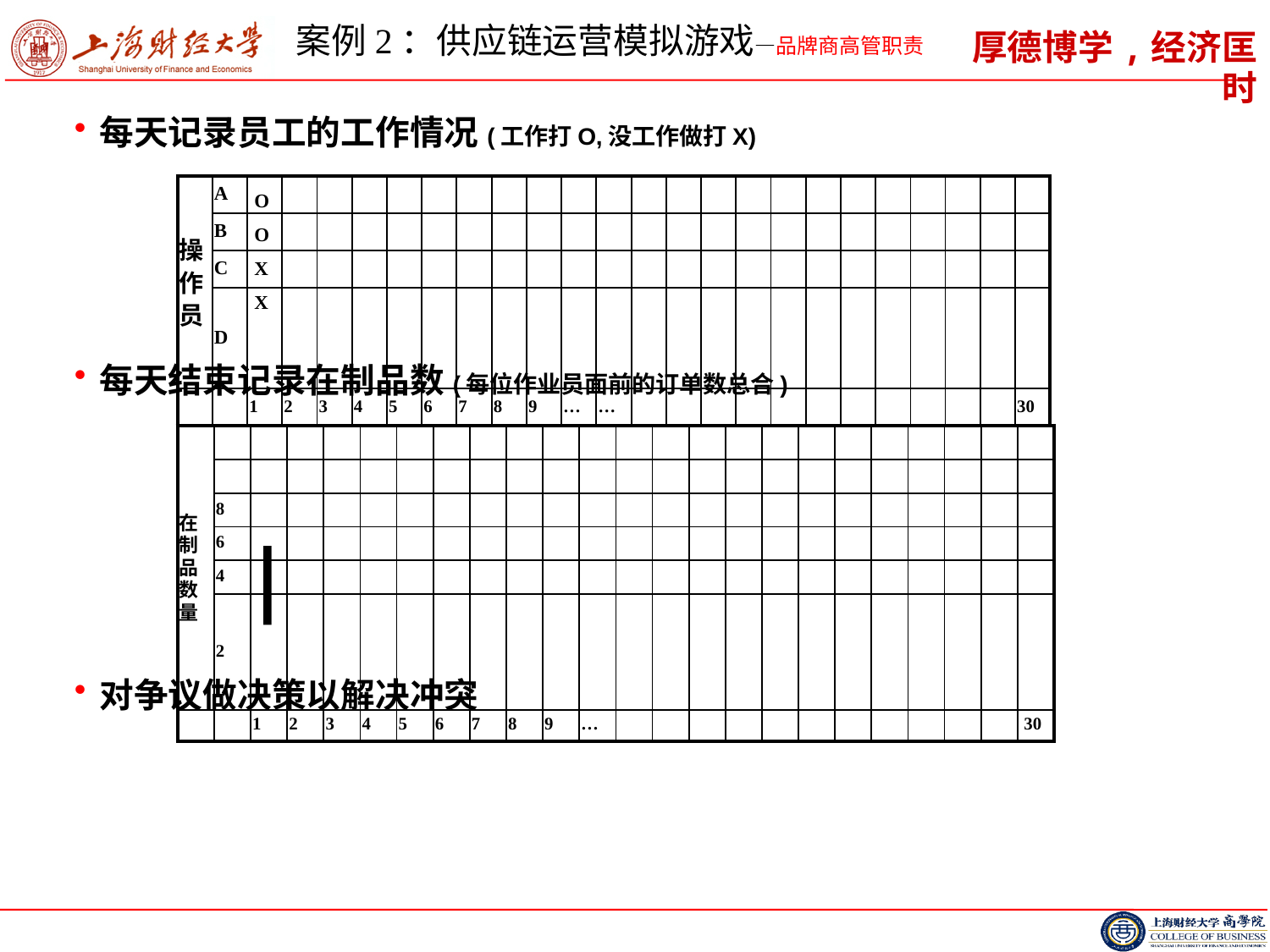

# 案例2：供应链运营模拟游戏—品牌商高管职责
每天记录员工的工作情况(工作打O,没工作做打X)

每天结束记录在制品数(每位作业员面前的订单数总合)

对争议做决策以解决冲突
| 操作员 | A |  |  |  |  |  |  |  |  |  |  |  |  |  |  |  |  |  |  |  |  |  |  |  |
| --- | --- | --- | --- | --- | --- | --- | --- | --- | --- | --- | --- | --- | --- | --- | --- | --- | --- | --- | --- | --- | --- | --- | --- | --- |
|  | B |  |  |  |  |  |  |  |  |  |  |  |  |  |  |  |  |  |  |  |  |  |  |  |
|  | C |  |  |  |  |  |  |  |  |  |  |  |  |  |  |  |  |  |  |  |  |  |  |  |
|  | D |  |  |  |  |  |  |  |  |  |  |  |  |  |  |  |  |  |  |  |  |  |  |  |
|  |  | 1 | 2 | 3 | 4 | 5 | 6 | 7 | 8 | 9 | … | … |  |  |  |  |  |  |  |  |  |  |  | 30 |
| O |
| --- |
| O |
| X |
| X |
| 在制品数量 |  |  |  |  |  |  |  |  |  |  |  |  |  |  |  |  |  |  |  |  |  |  |  |
| --- | --- | --- | --- | --- | --- | --- | --- | --- | --- | --- | --- | --- | --- | --- | --- | --- | --- | --- | --- | --- | --- | --- | --- |
|  |  |  |  |  |  |  |  |  |  |  |  |  |  |  |  |  |  |  |  |  |  |  |  |
|  | 8 |  |  |  |  |  |  |  |  |  |  |  |  |  |  |  |  |  |  |  |  |  |  |
|  | 6 |  |  |  |  |  |  |  |  |  |  |  |  |  |  |  |  |  |  |  |  |  |  |
|  | 4 |  |  |  |  |  |  |  |  |  |  |  |  |  |  |  |  |  |  |  |  |  |  |
|  | 2 |  |  |  |  |  |  |  |  |  |  |  |  |  |  |  |  |  |  |  |  |  |  |
|  |  | 1 | 2 | 3 | 4 | 5 | 6 | 7 | 8 | 9 | … |  |  |  |  |  |  |  |  |  |  |  | 30 |